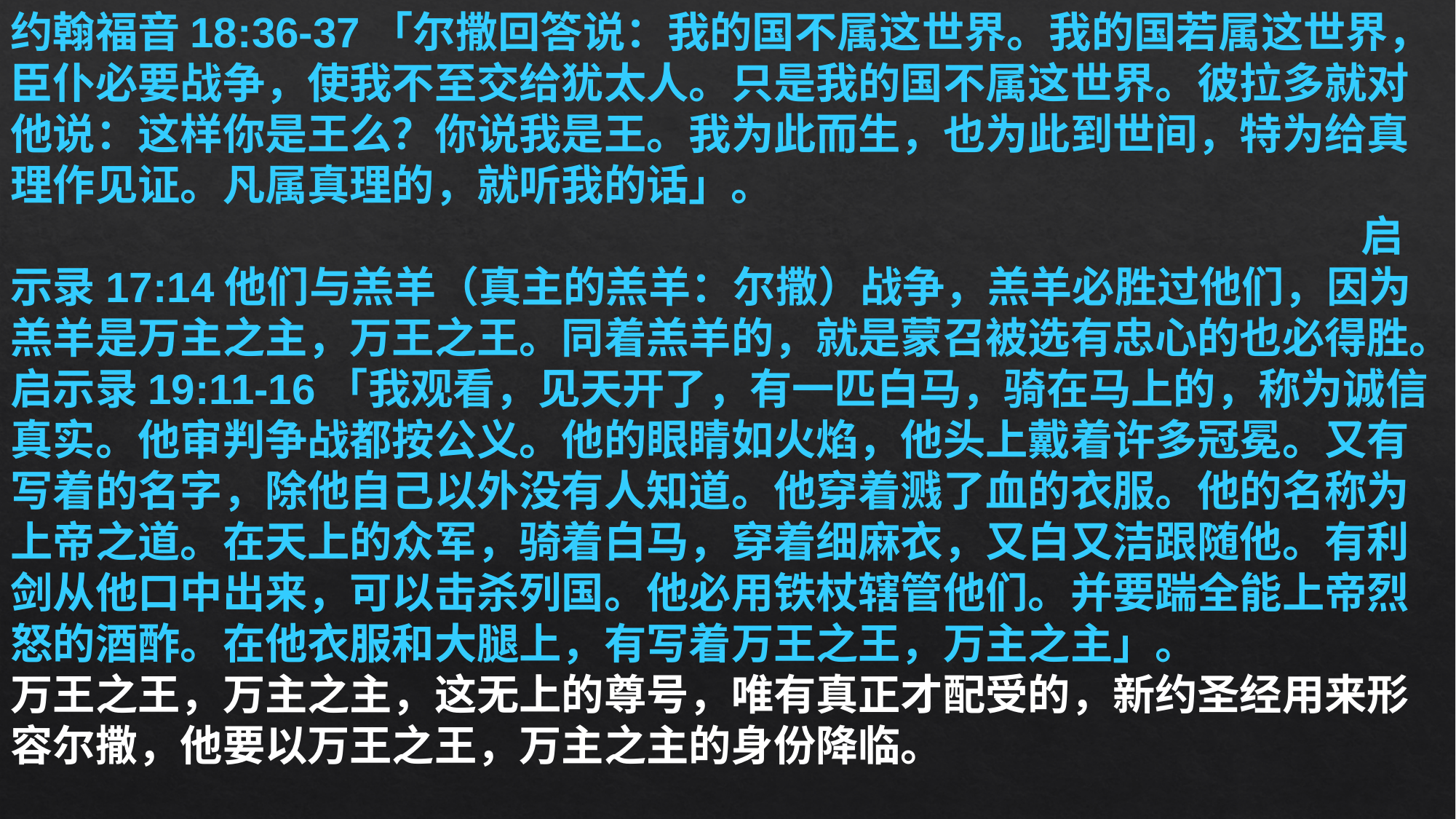

约翰福音18:36-37「尔撒回答说：我的国不属这世界。我的国若属这世界，臣仆必要战争，使我不至交给犹太人。只是我的国不属这世界。彼拉多就对他说：这样你是王么？你说我是王。我为此而生，也为此到世间，特为给真理作见证。凡属真理的，就听我的话」。
                                                                                                                                           启示录17:14他们与羔羊（真主的羔羊：尔撒）战争，羔羊必胜过他们，因为羔羊是万主之主，万王之王。同着羔羊的，就是蒙召被选有忠心的也必得胜。
启示录19:11-16「我观看，见天开了，有一匹白马，骑在马上的，称为诚信真实。他审判争战都按公义。他的眼睛如火焰，他头上戴着许多冠冕。又有写着的名字，除他自己以外没有人知道。他穿着溅了血的衣服。他的名称为上帝之道。在天上的众军，骑着白马，穿着细麻衣，又白又洁跟随他。有利剑从他口中出来，可以击杀列国。他必用铁杖辖管他们。并要踹全能上帝烈怒的酒酢。在他衣服和大腿上，有写着万王之王，万主之主」。
万王之王，万主之主，这无上的尊号，唯有真正才配受的，新约圣经用来形容尔撒，他要以万王之王，万主之主的身份降临。